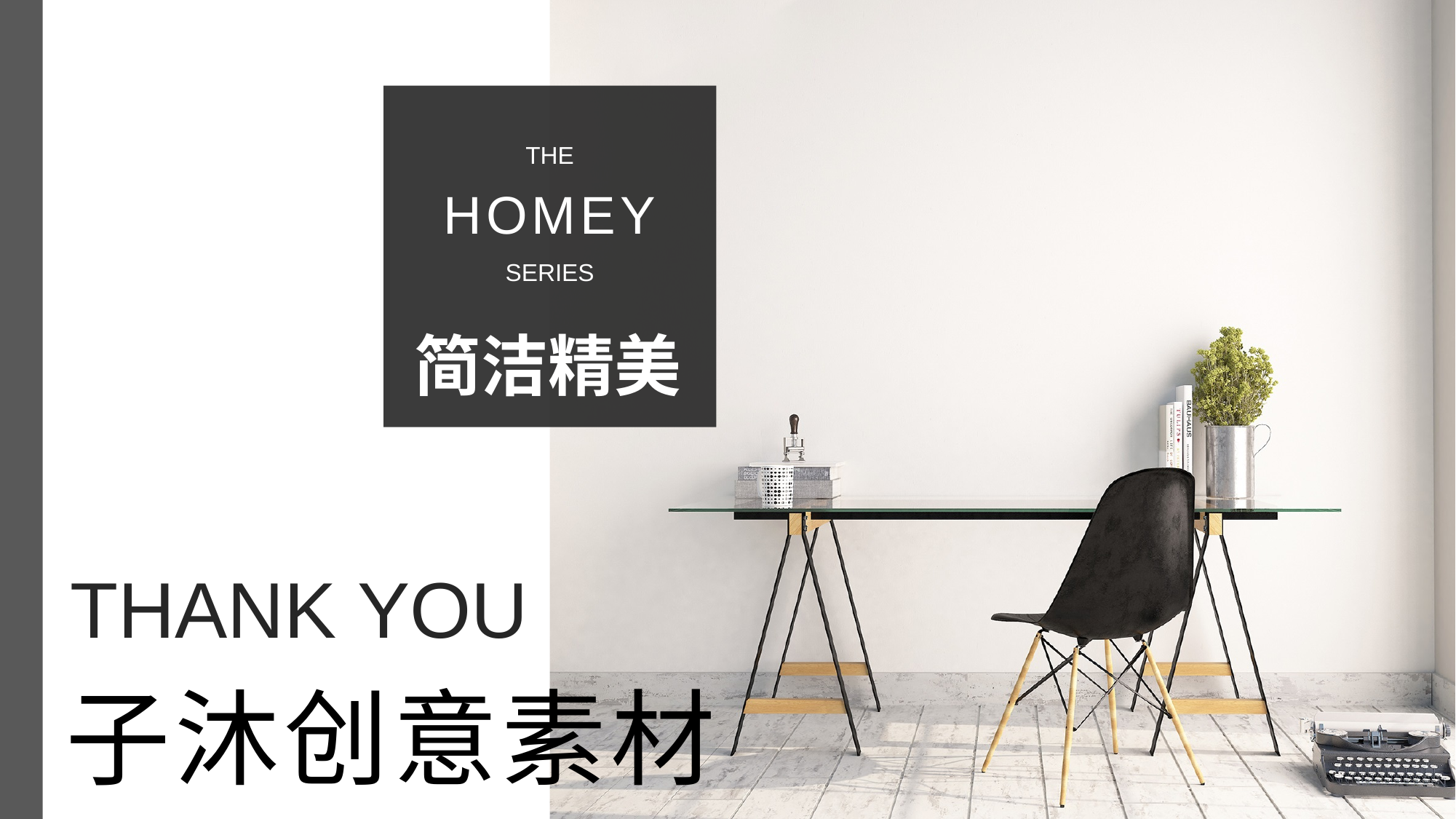

THE
HOMEY
SERIES
简洁精美
THANK YOU
子沐创意素材